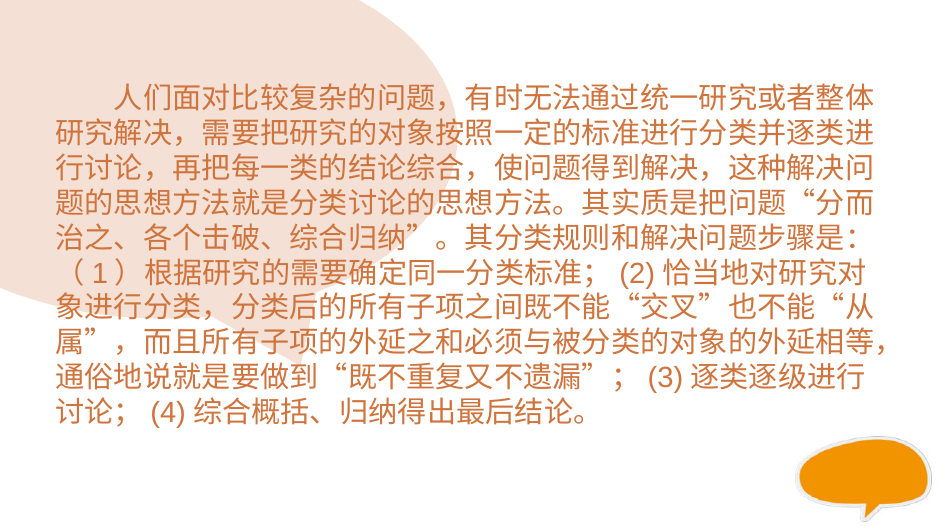

#

人们面对比较复杂的问题，有时无法通过统一研究或者整体研究解决，需要把研究的对象按照一定的标准进行分类并逐类进行讨论，再把每一类的结论综合，使问题得到解决，这种解决问题的思想方法就是分类讨论的思想方法。其实质是把问题“分而治之、各个击破、综合归纳”。其分类规则和解决问题步骤是：（1）根据研究的需要确定同一分类标准；(2)恰当地对研究对象进行分类，分类后的所有子项之间既不能“交叉”也不能“从属”，而且所有子项的外延之和必须与被分类的对象的外延相等，通俗地说就是要做到“既不重复又不遗漏”；(3)逐类逐级进行讨论；(4)综合概括、归纳得出最后结论。